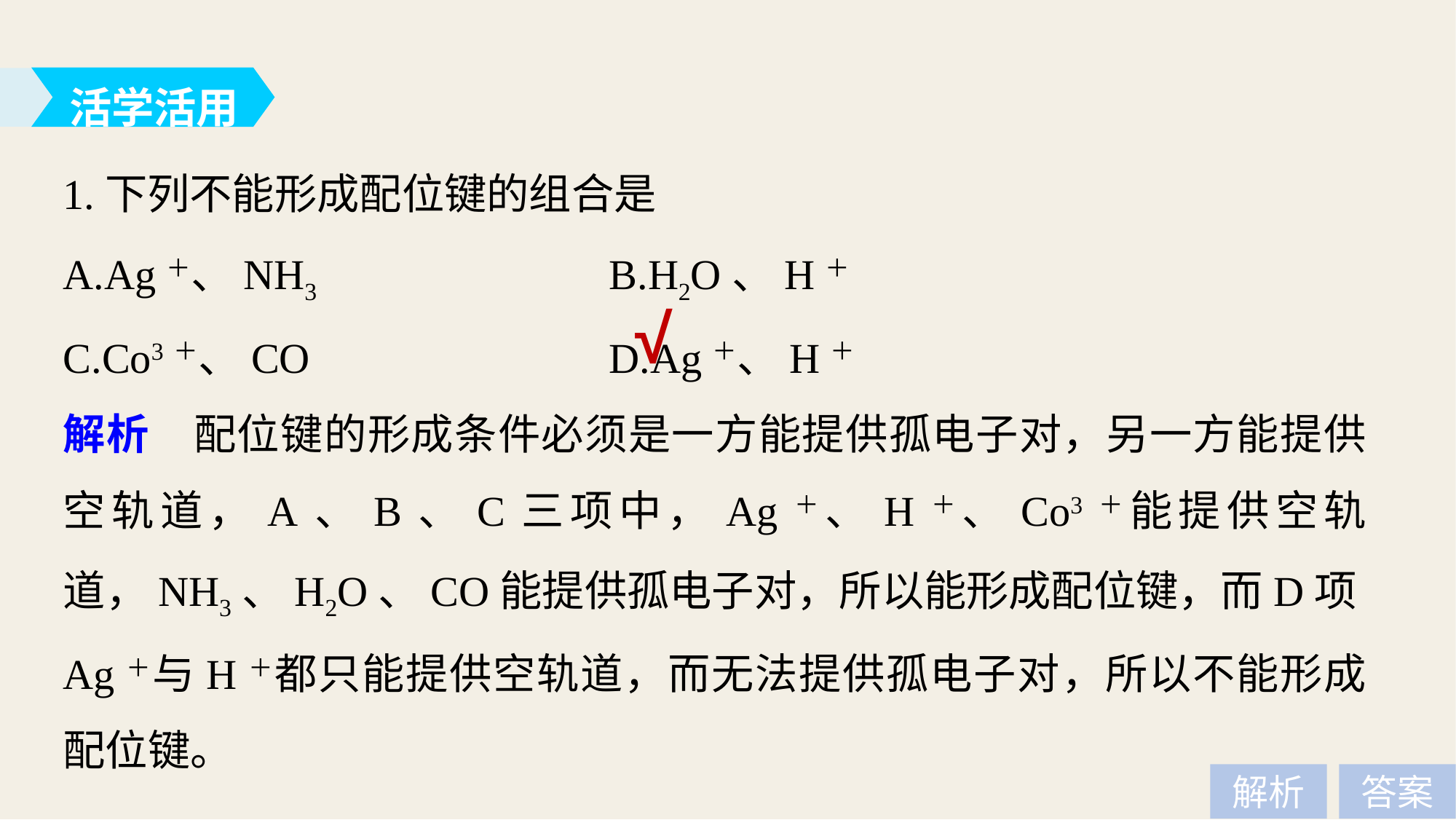

活学活用

1.下列不能形成配位键的组合是
A.Ag＋、NH3  			B.H2O、H＋
C.Co3＋、CO  			D.Ag＋、H＋
√
解析　配位键的形成条件必须是一方能提供孤电子对，另一方能提供空轨道，A、B、C三项中，Ag＋、H＋、Co3＋能提供空轨道，NH3、H2O、CO能提供孤电子对，所以能形成配位键，而D项Ag＋与H＋都只能提供空轨道，而无法提供孤电子对，所以不能形成配位键。
解析
答案